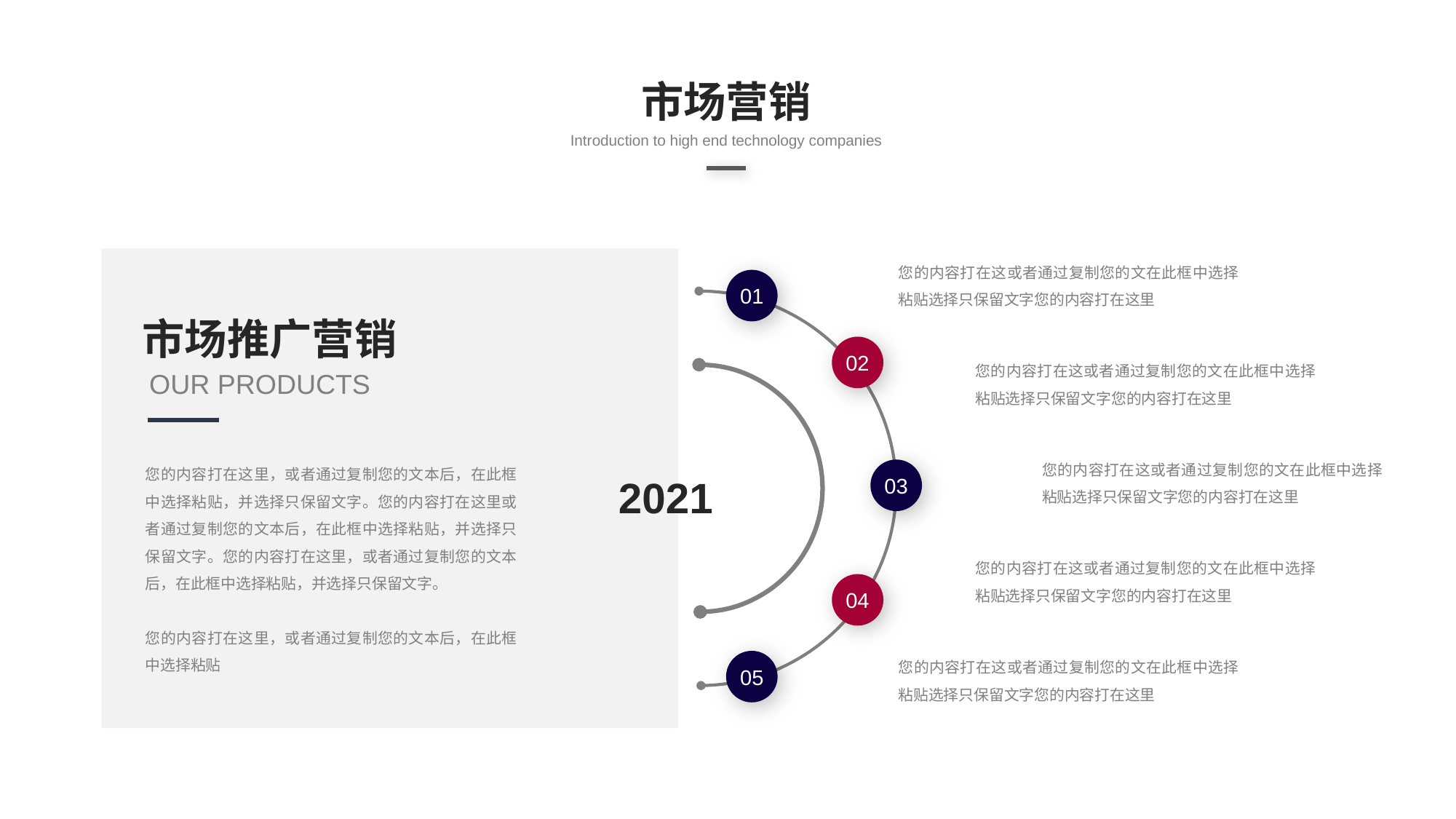

市场营销
Introduction to high end technology companies

您的内容打在这或者通过复制您的文在此框中选择粘贴选择只保留文字您的内容打在这里
01

市场推广营销
02
您的内容打在这或者通过复制您的文在此框中选择粘贴选择只保留文字您的内容打在这里
OUR PRODUCTS

您的内容打在这或者通过复制您的文在此框中选择粘贴选择只保留文字您的内容打在这里
您的内容打在这里，或者通过复制您的文本后，在此框中选择粘贴，并选择只保留文字。您的内容打在这里或者通过复制您的文本后，在此框中选择粘贴，并选择只保留文字。您的内容打在这里，或者通过复制您的文本后，在此框中选择粘贴，并选择只保留文字。

您的内容打在这里，或者通过复制您的文本后，在此框中选择粘贴
03
2021
您的内容打在这或者通过复制您的文在此框中选择粘贴选择只保留文字您的内容打在这里
04
您的内容打在这或者通过复制您的文在此框中选择粘贴选择只保留文字您的内容打在这里
05